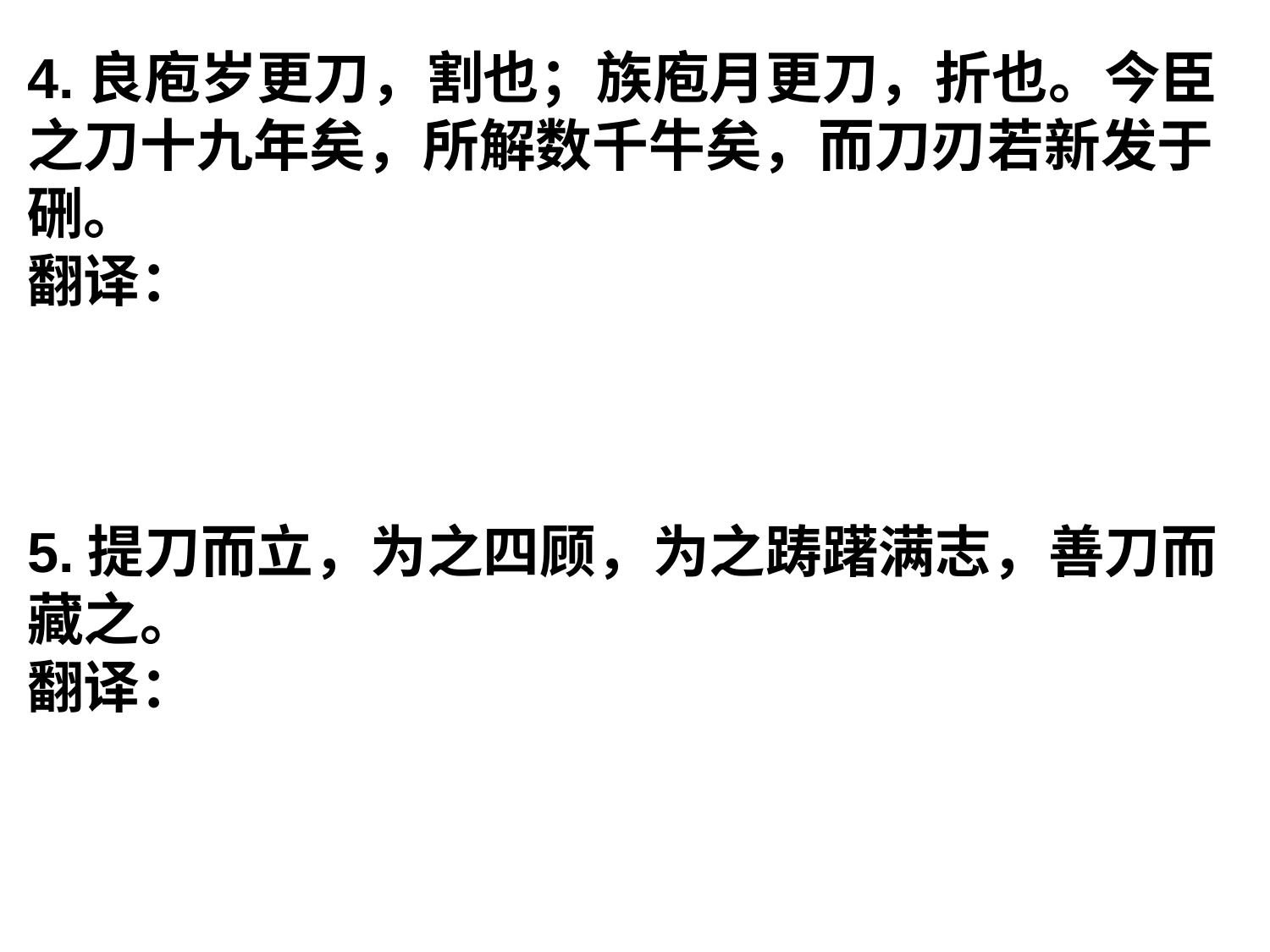

4.良庖岁更刀，割也；族庖月更刀，折也。今臣之刀十九年矣，所解数千牛矣，而刀刃若新发于硎。
翻译：

5.提刀而立，为之四顾，为之踌躇满志，善刀而藏之。
翻译：